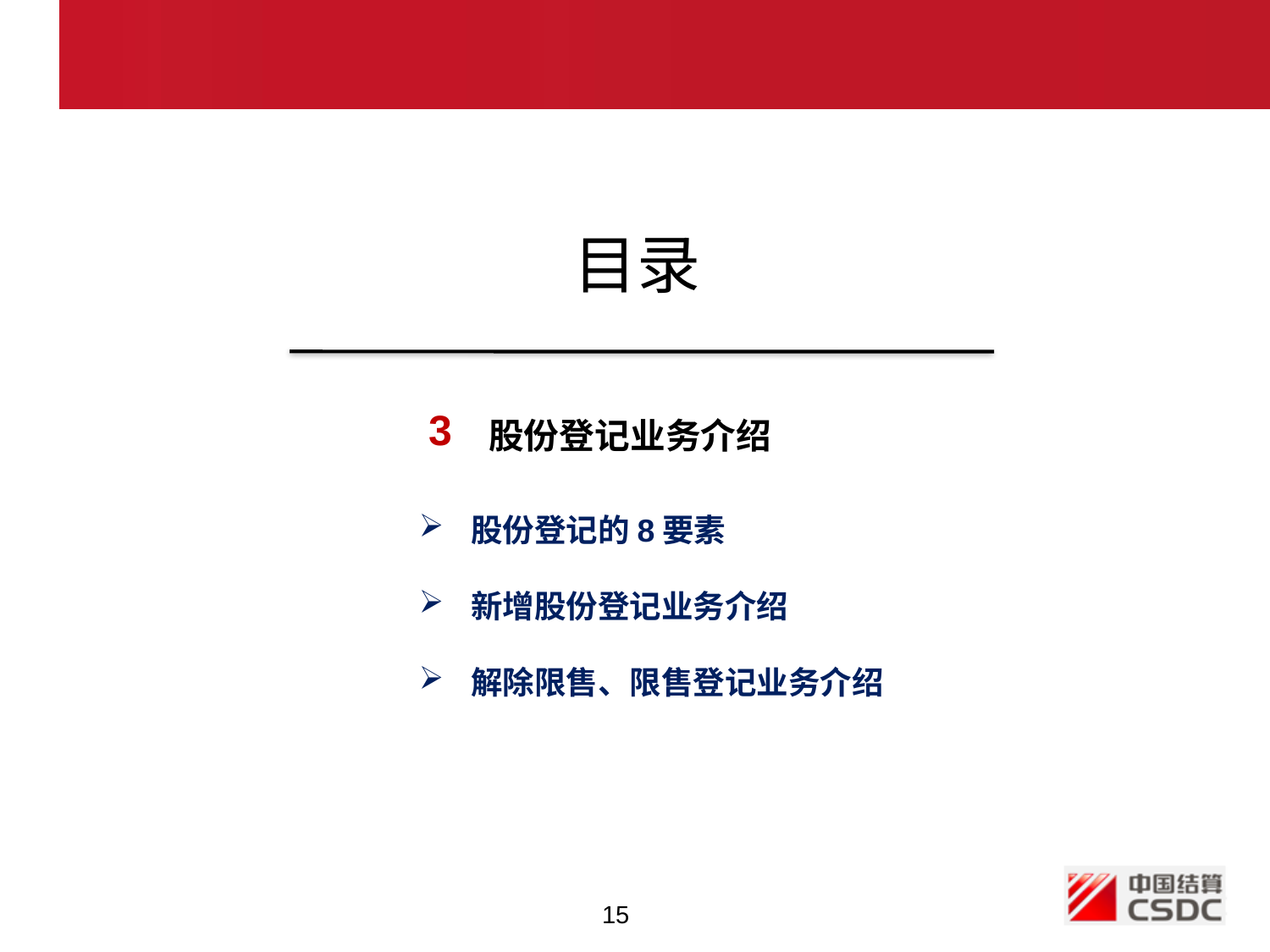

目录
3
股份登记业务介绍
  股份登记的8要素
  新增股份登记业务介绍
  解除限售、限售登记业务介绍
15